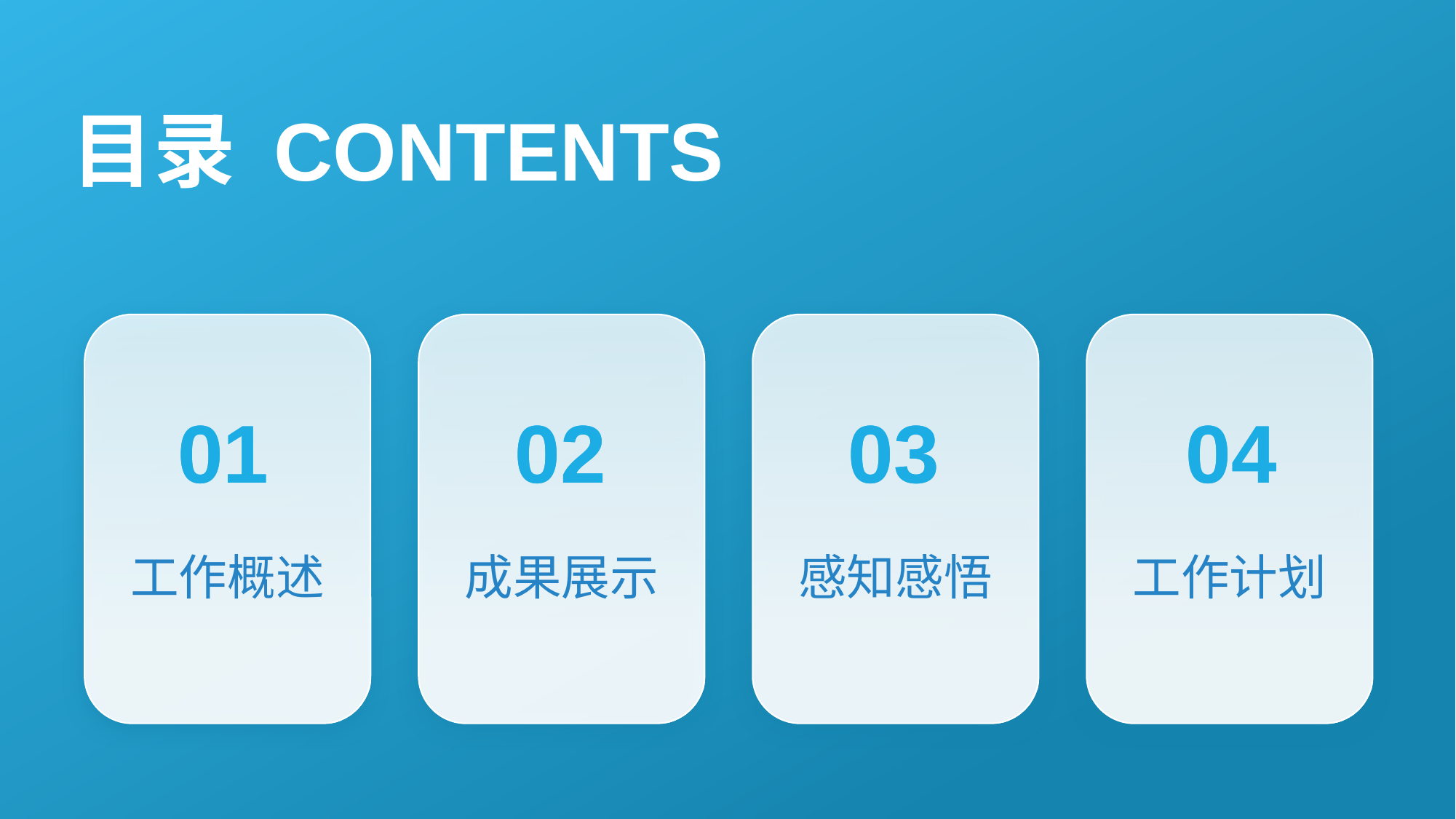

目录 CONTENTS
01
02
03
04
工作概述
成果展示
感知感悟
工作计划